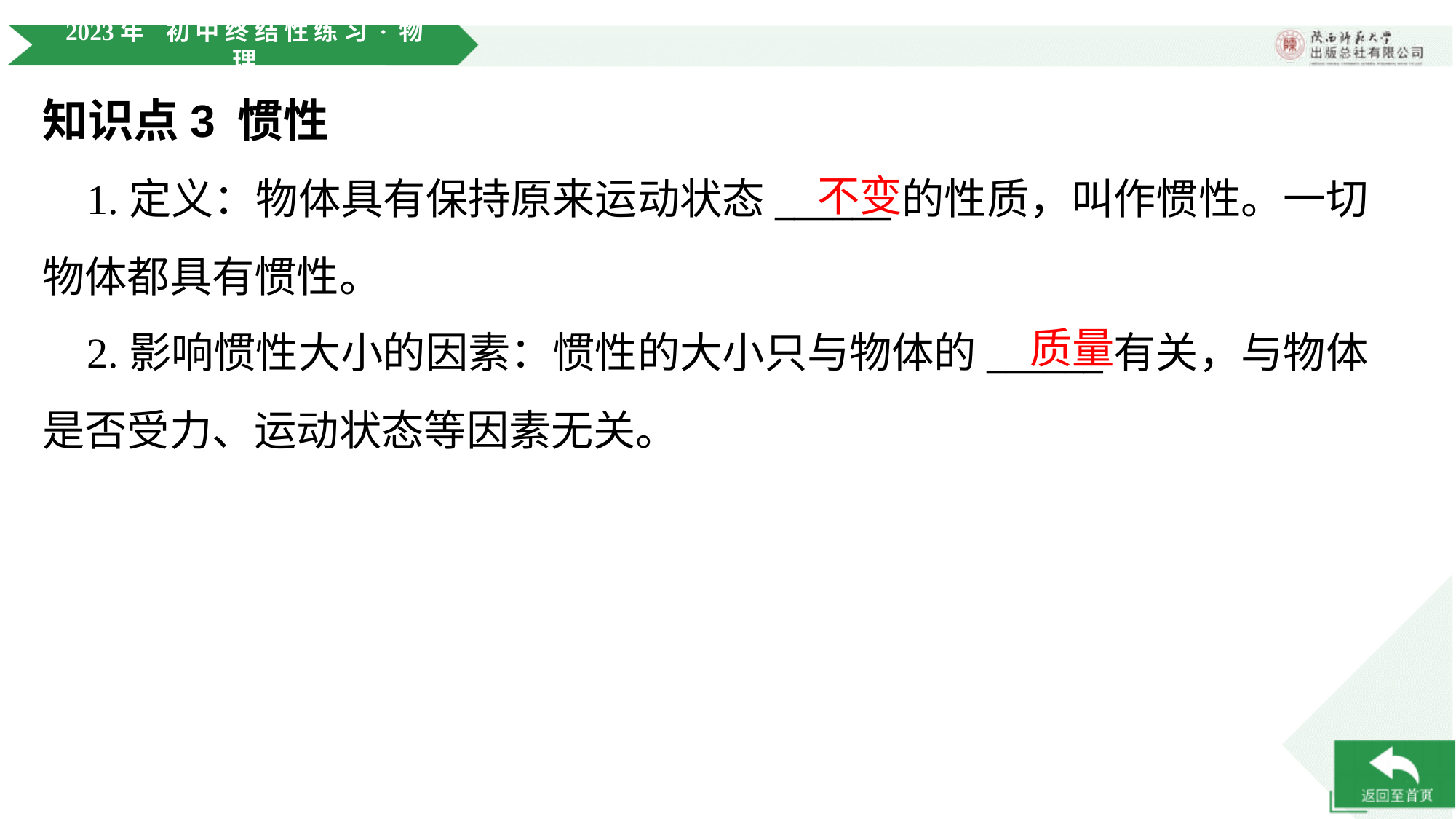

知识点3 惯性
不变
    1.定义：物体具有保持原来运动状态______的性质，叫作惯性。一切
物体都具有惯性。
质量
    2.影响惯性大小的因素：惯性的大小只与物体的______有关，与物体
是否受力、运动状态等因素无关。